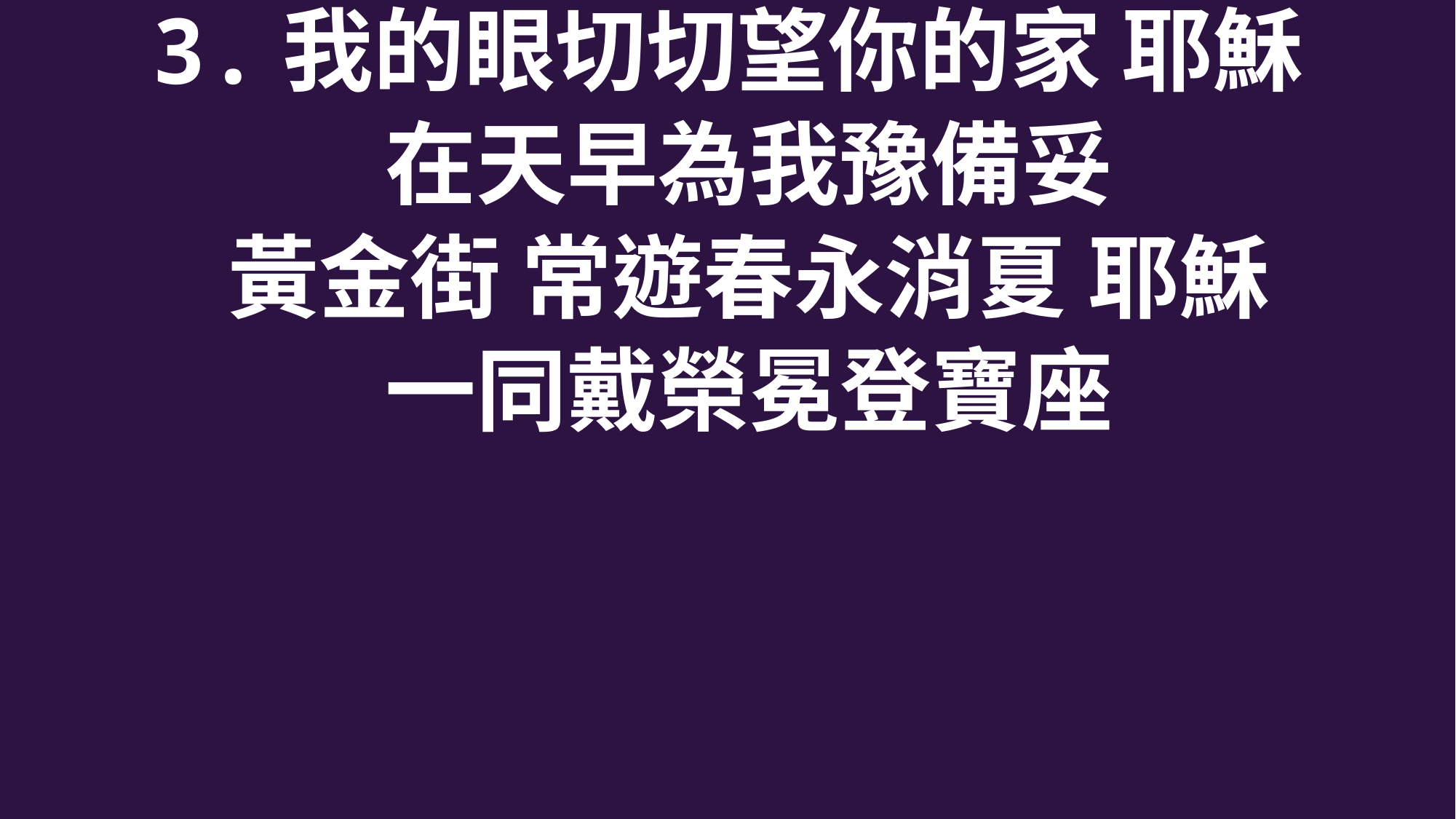

3.我的眼切切望你的家 耶穌
 在天早為我豫備妥
 黃金街 常遊春永消夏 耶穌
 一同戴榮冕登寶座